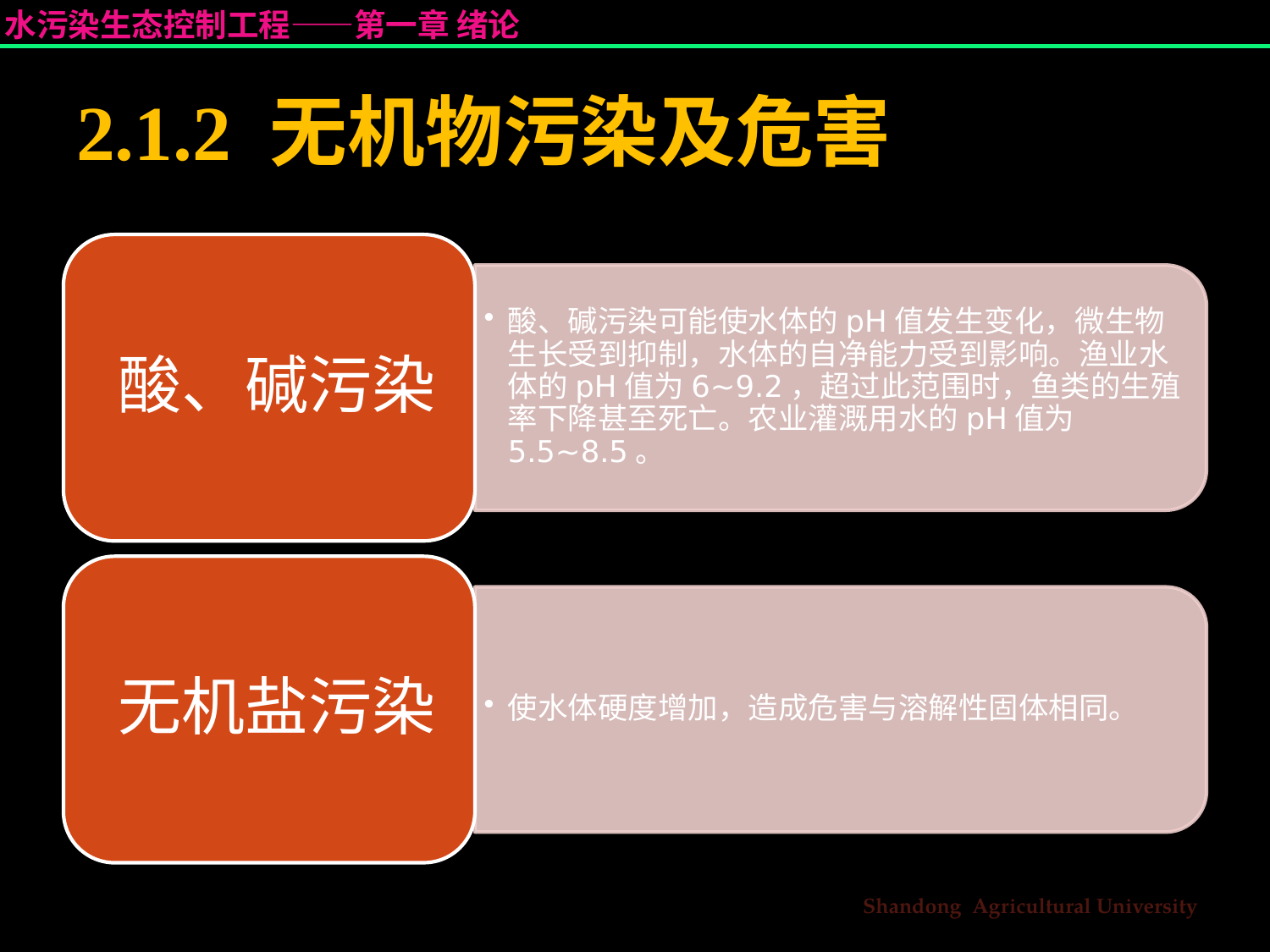

# 2.1.2 无机物污染及危害
酸、碱污染可能使水体的pH值发生变化，微生物生长受到抑制，水体的自净能力受到影响。渔业水体的pH值为6~9.2，超过此范围时，鱼类的生殖率下降甚至死亡。农业灌溉用水的pH值为5.5~8.5。
酸、碱污染
使水体硬度增加，造成危害与溶解性固体相同。
无机盐污染